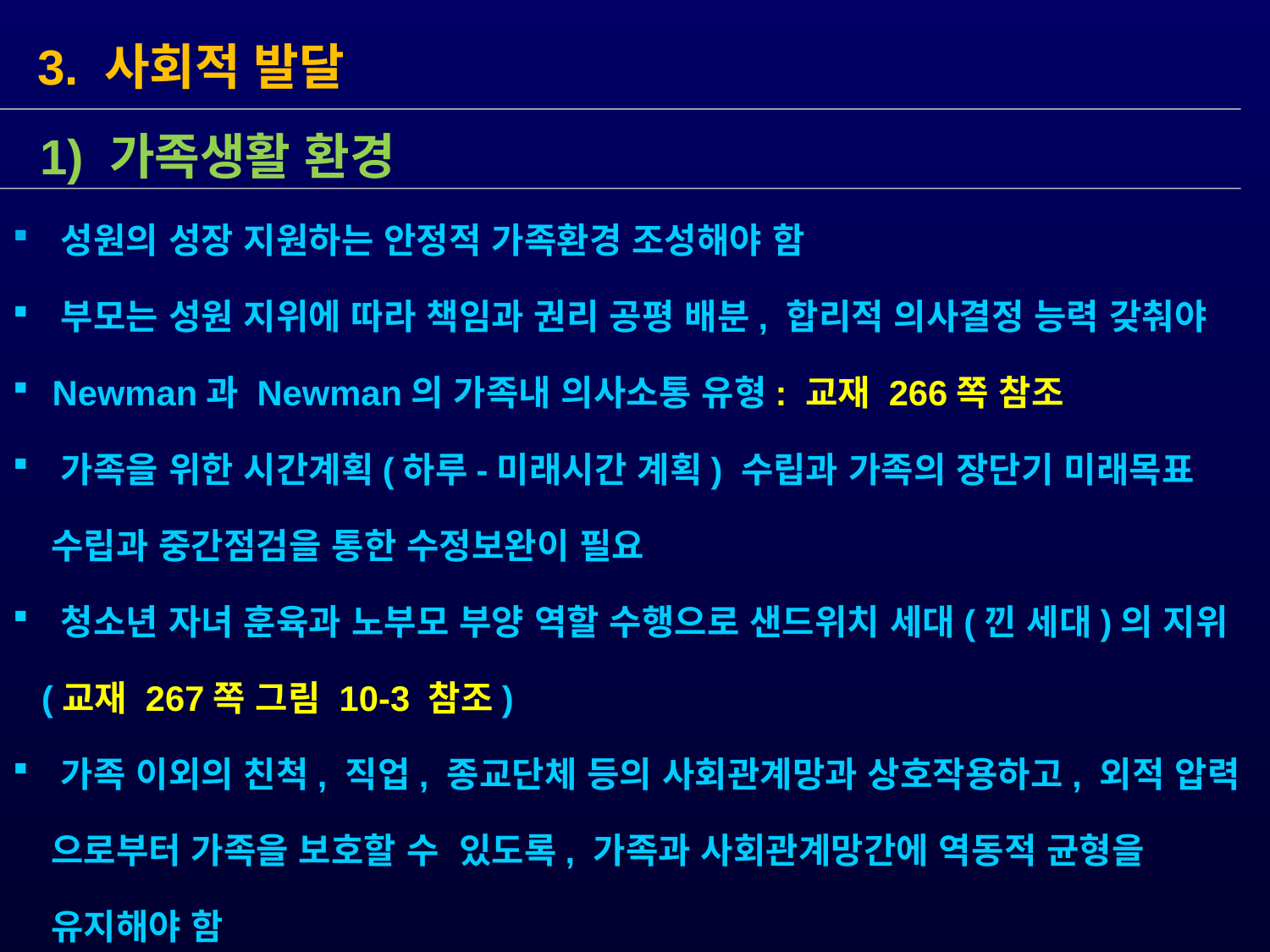

3. 사회적 발달

 성원의 성장 지원하는 안정적 가족환경 조성해야 함
 부모는 성원 지위에 따라 책임과 권리 공평 배분, 합리적 의사결정 능력 갖춰야
 Newman과 Newman의 가족내 의사소통 유형: 교재 266쪽 참조
 가족을 위한 시간계획(하루-미래시간 계획) 수립과 가족의 장단기 미래목표
   수립과 중간점검을 통한 수정보완이 필요
 청소년 자녀 훈육과 노부모 부양 역할 수행으로 샌드위치 세대(낀 세대)의 지위
   (교재 267쪽 그림 10-3 참조)
 가족 이외의 친척, 직업, 종교단체 등의 사회관계망과 상호작용하고, 외적 압력
   으로부터 가족을 보호할 수  있도록, 가족과 사회관계망간에 역동적 균형을
   유지해야 함
  1) 가족생활 환경